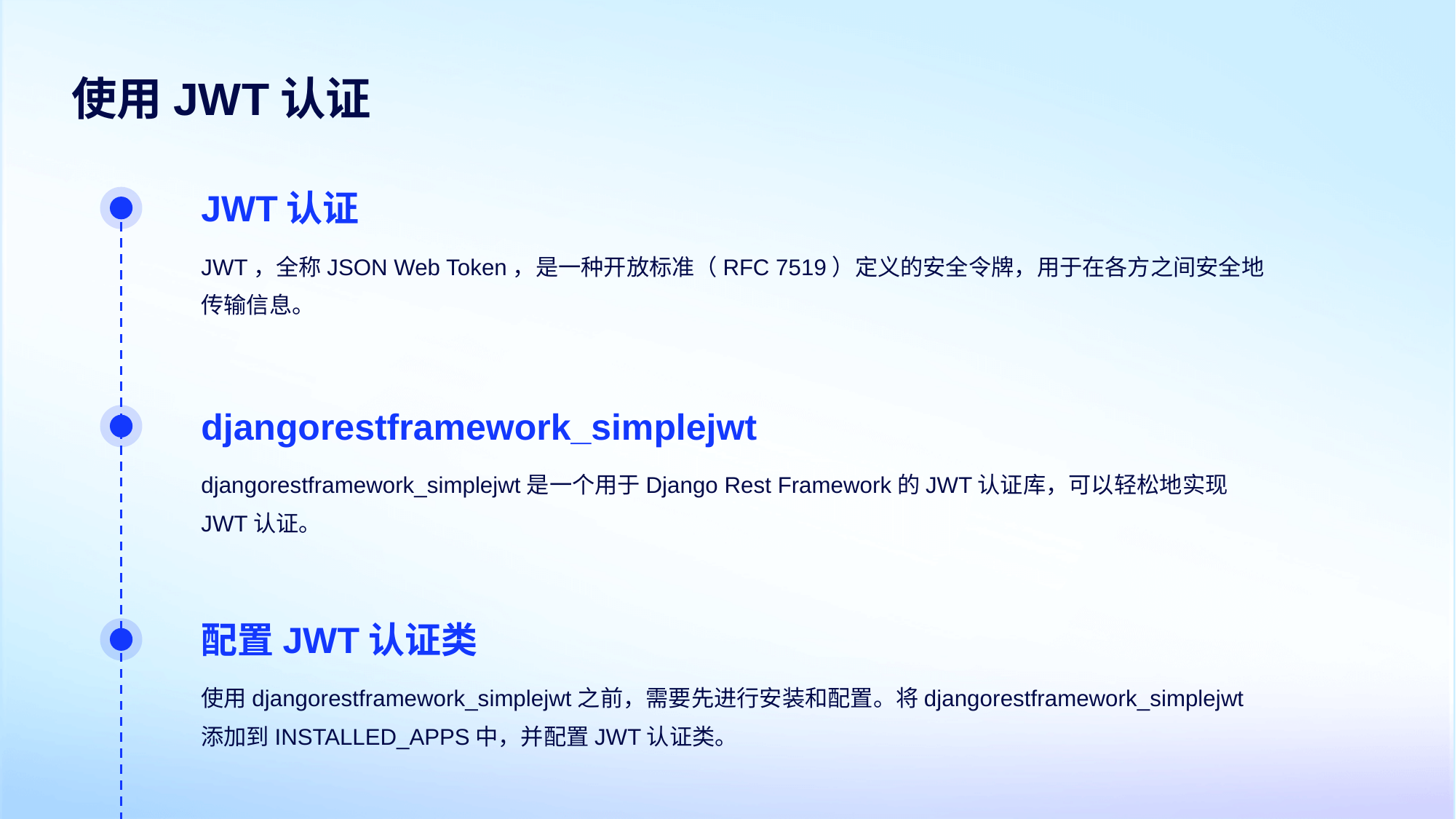

使用JWT认证
JWT认证

JWT，全称JSON Web Token，是一种开放标准（RFC 7519）定义的安全令牌，用于在各方之间安全地传输信息。
djangorestframework_simplejwt

djangorestframework_simplejwt是一个用于Django Rest Framework的JWT认证库，可以轻松地实现JWT认证。
配置JWT认证类

使用djangorestframework_simplejwt之前，需要先进行安装和配置。将djangorestframework_simplejwt添加到INSTALLED_APPS中，并配置JWT认证类。